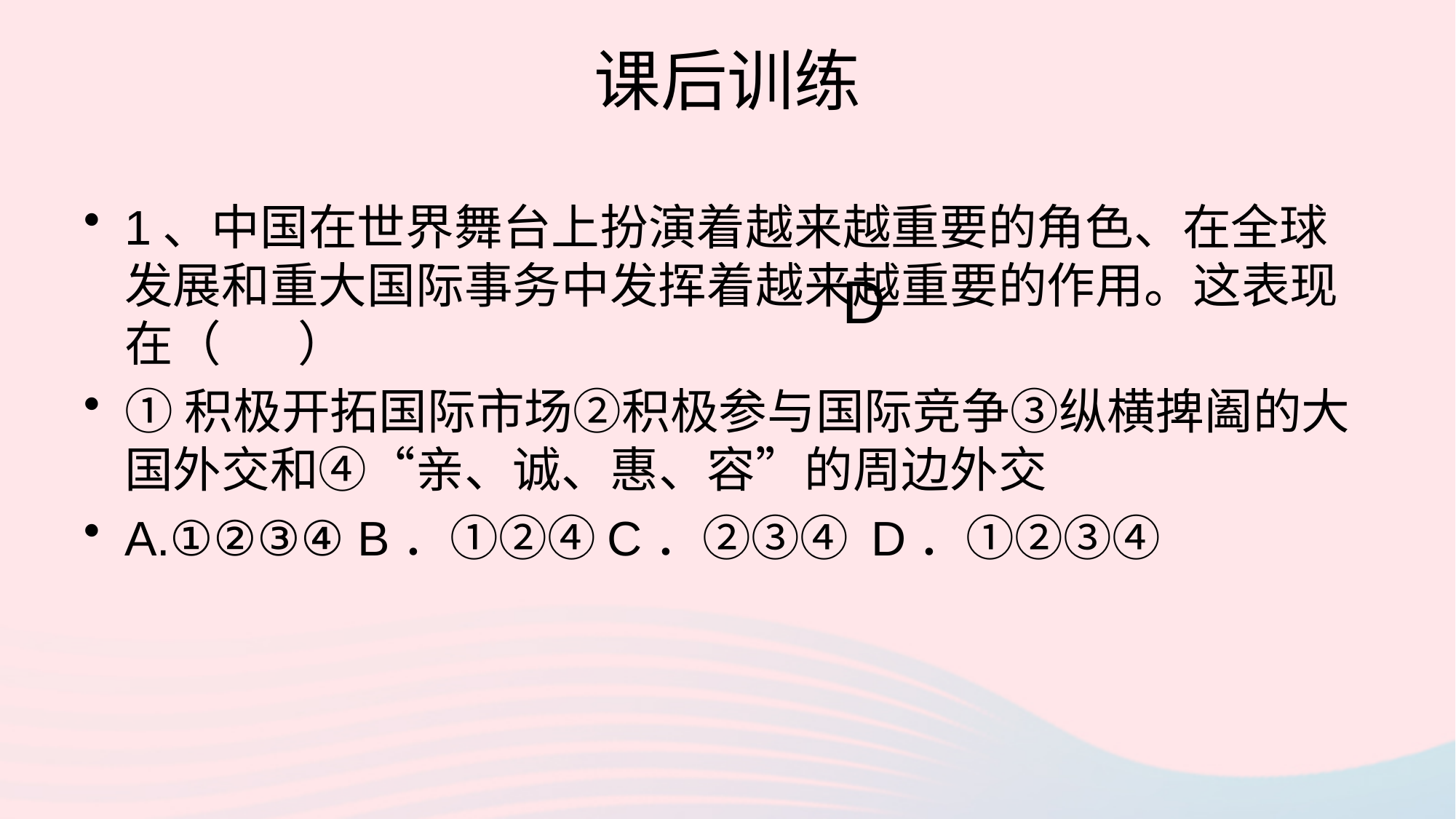

# 课后训练
1、中国在世界舞台上扮演着越来越重要的角色、在全球发展和重大国际事务中发挥着越来越重要的作用。这表现在（       ）
①积极开拓国际市场②积极参与国际竞争③纵横捭阖的大国外交和④“亲、诚、惠、容”的周边外交
A.①②③④ B．①②④C．②③④ D．①②③④
D